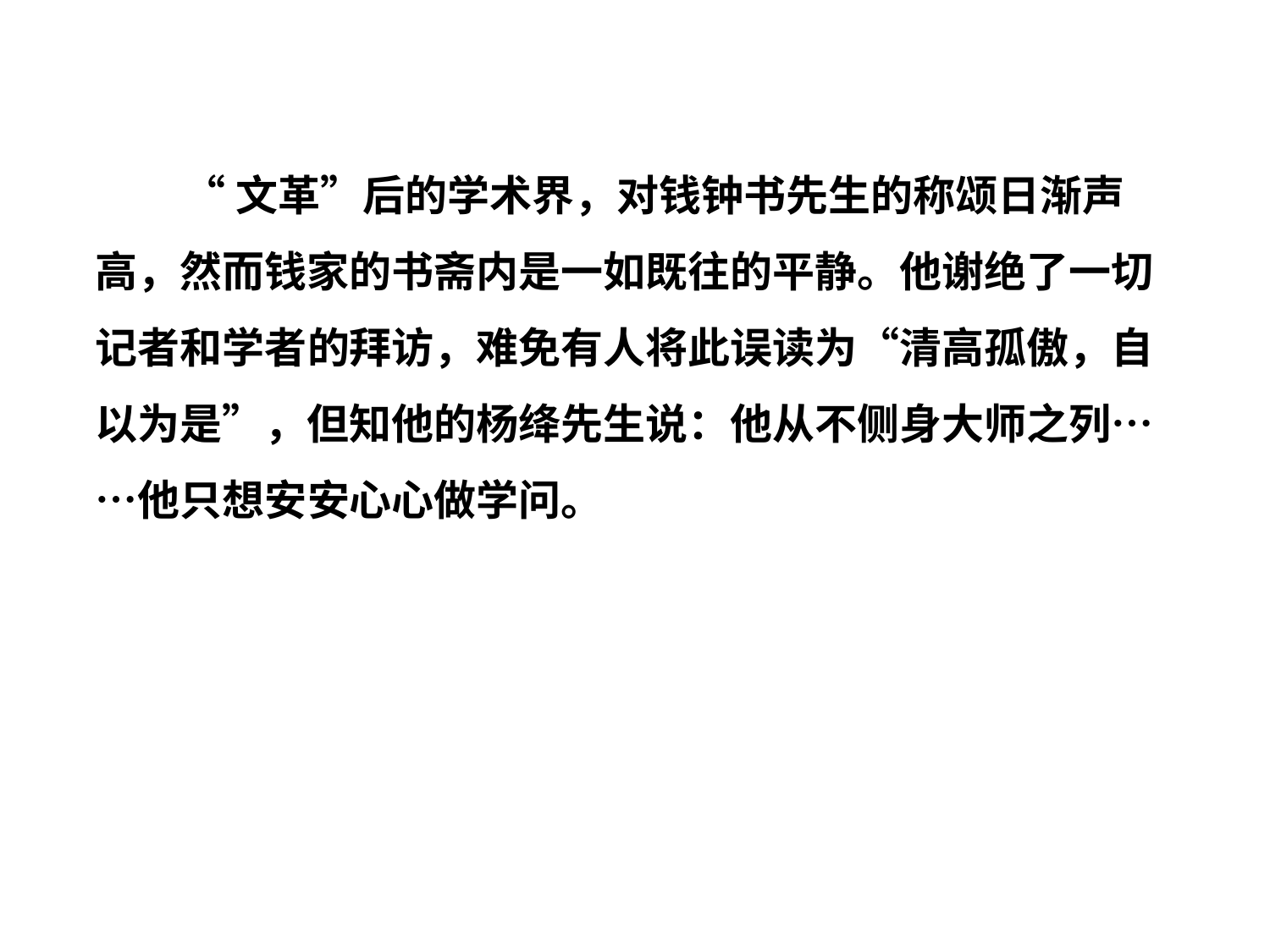

“文革”后的学术界，对钱钟书先生的称颂日渐声高，然而钱家的书斋内是一如既往的平静。他谢绝了一切记者和学者的拜访，难免有人将此误读为“清高孤傲，自以为是”，但知他的杨绛先生说：他从不侧身大师之列……他只想安安心心做学问。